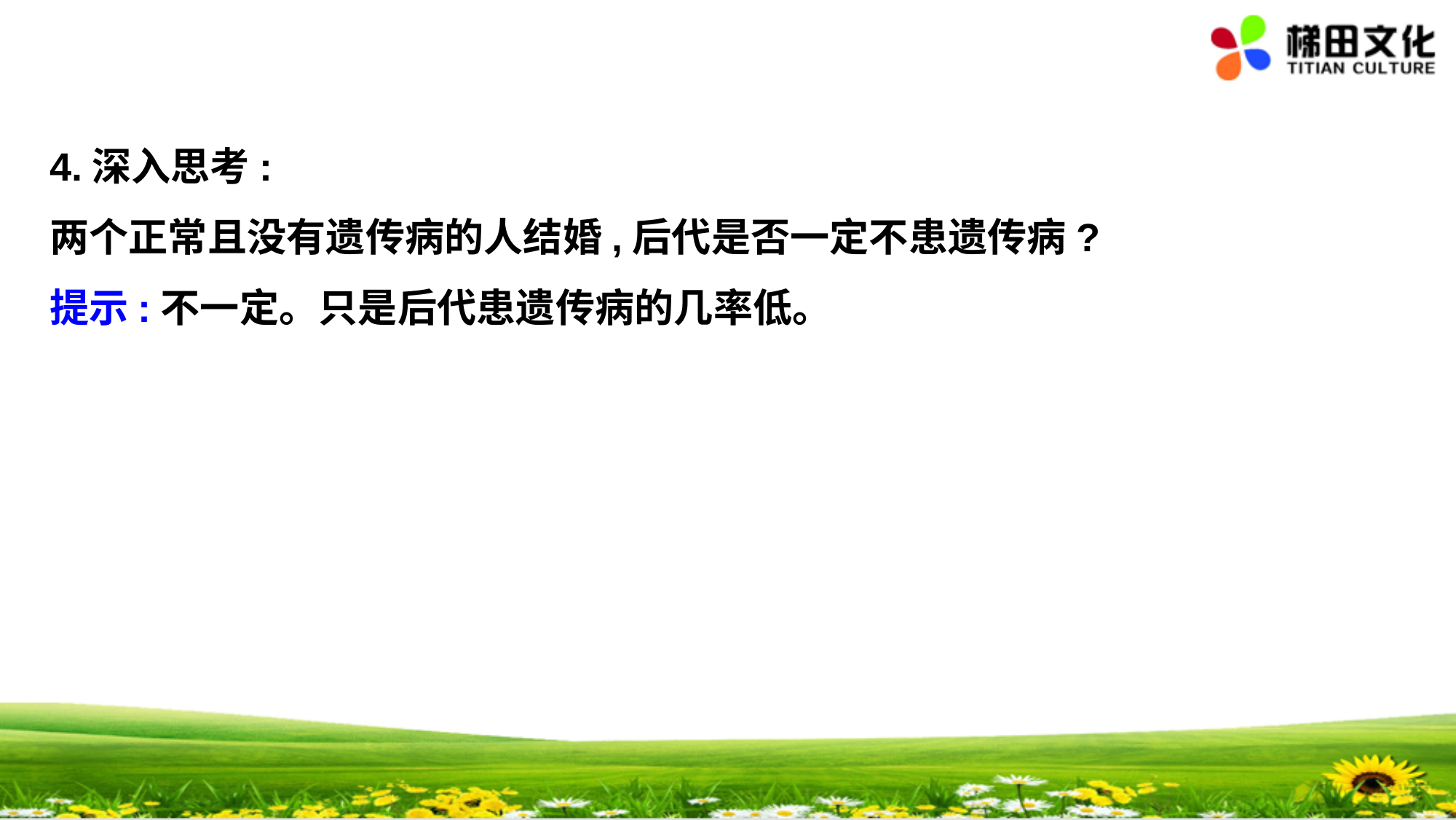

4.深入思考:
两个正常且没有遗传病的人结婚,后代是否一定不患遗传病?
提示:不一定。只是后代患遗传病的几率低。